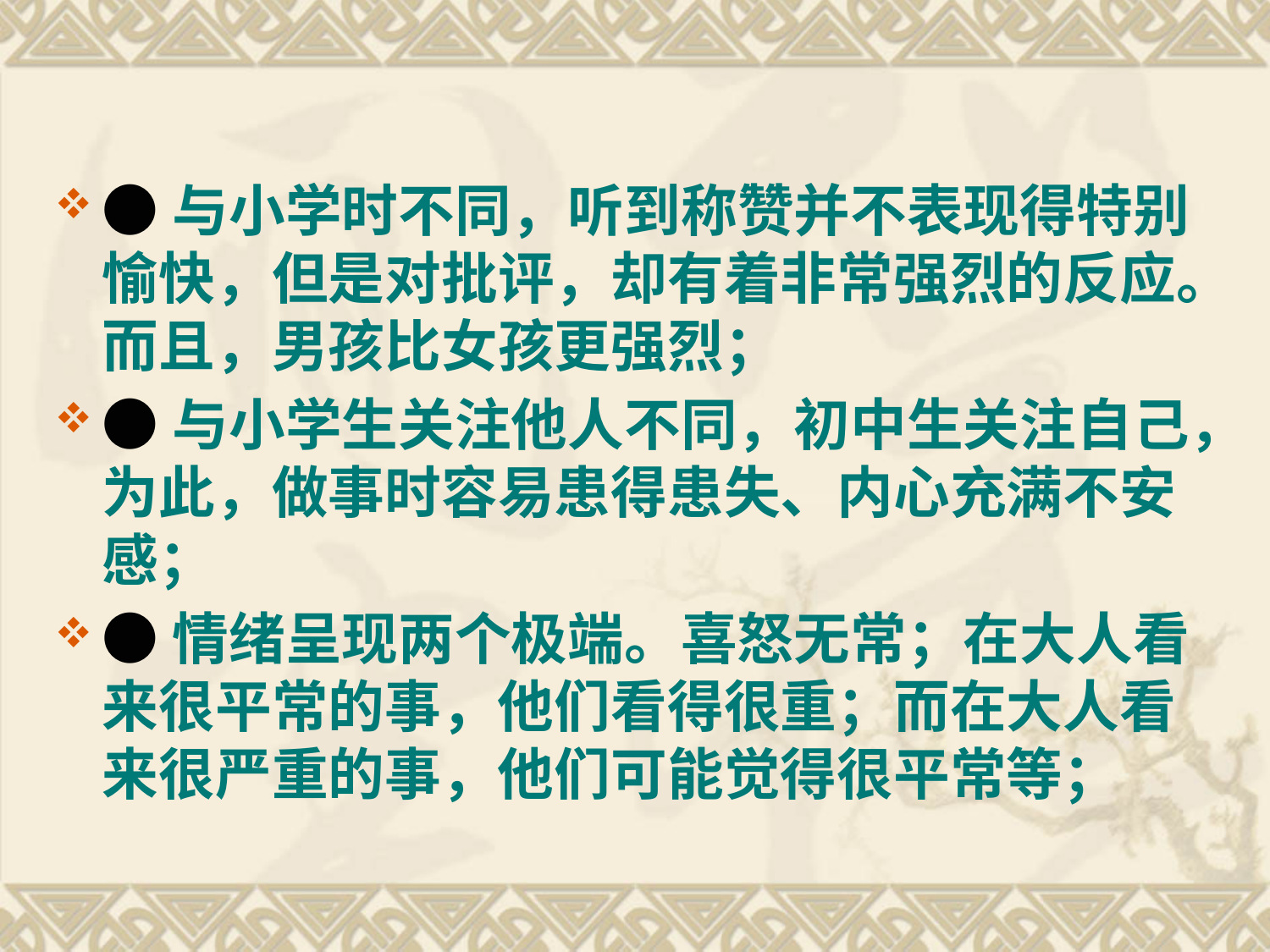

#
●与小学时不同，听到称赞并不表现得特别愉快，但是对批评，却有着非常强烈的反应。而且，男孩比女孩更强烈；
●与小学生关注他人不同，初中生关注自己，为此，做事时容易患得患失、内心充满不安感；
●情绪呈现两个极端。喜怒无常；在大人看来很平常的事，他们看得很重；而在大人看来很严重的事，他们可能觉得很平常等；